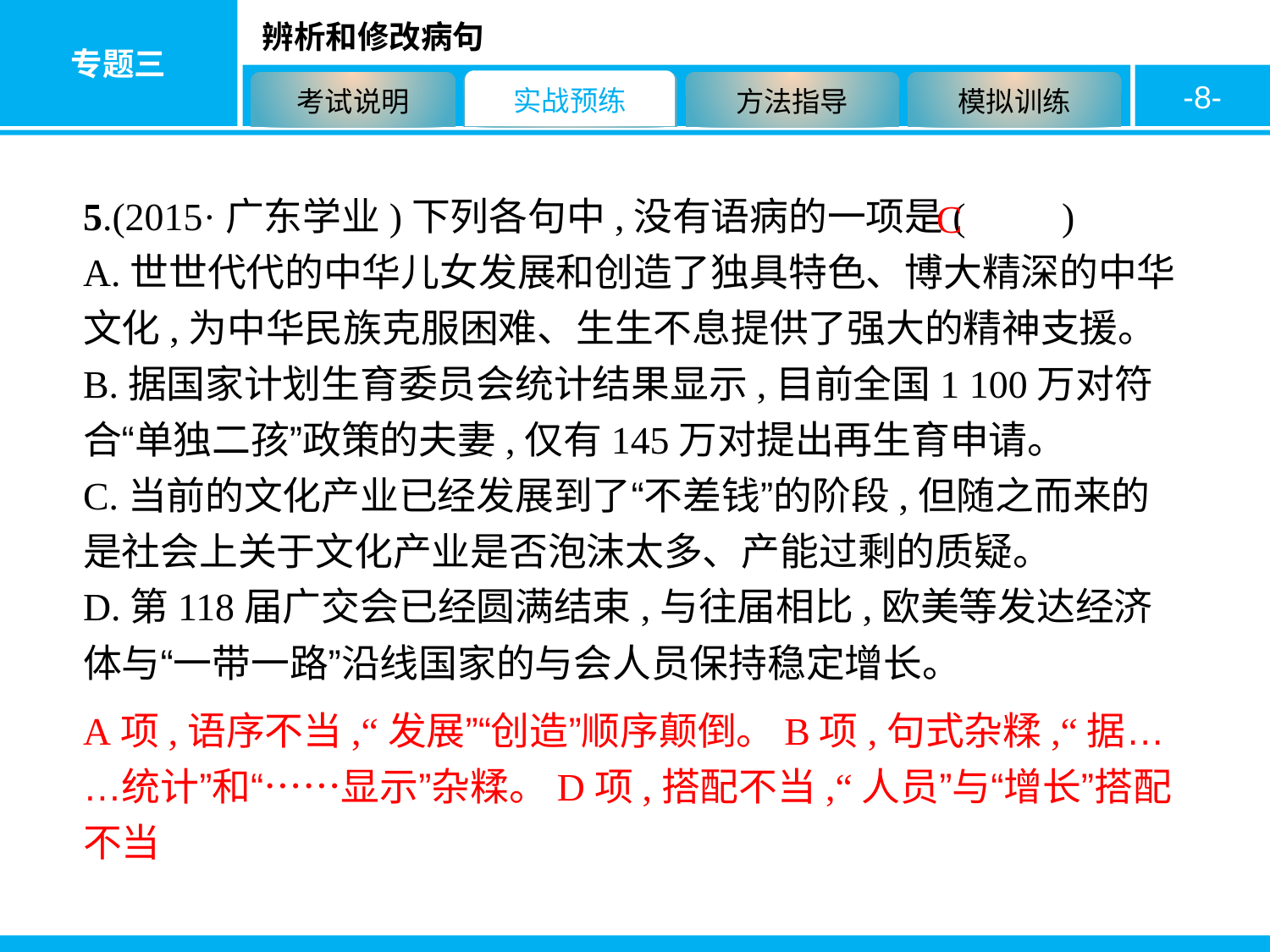

-8-
5.(2015·广东学业)下列各句中,没有语病的一项是(　　)
A.世世代代的中华儿女发展和创造了独具特色、博大精深的中华文化,为中华民族克服困难、生生不息提供了强大的精神支援。
B.据国家计划生育委员会统计结果显示,目前全国1 100万对符合“单独二孩”政策的夫妻,仅有145万对提出再生育申请。
C.当前的文化产业已经发展到了“不差钱”的阶段,但随之而来的是社会上关于文化产业是否泡沫太多、产能过剩的质疑。
D.第118届广交会已经圆满结束,与往届相比,欧美等发达经济体与“一带一路”沿线国家的与会人员保持稳定增长。
C
A项,语序不当,“发展”“创造”顺序颠倒。B项,句式杂糅,“据……统计”和“……显示”杂糅。D项,搭配不当,“人员”与“增长”搭配不当